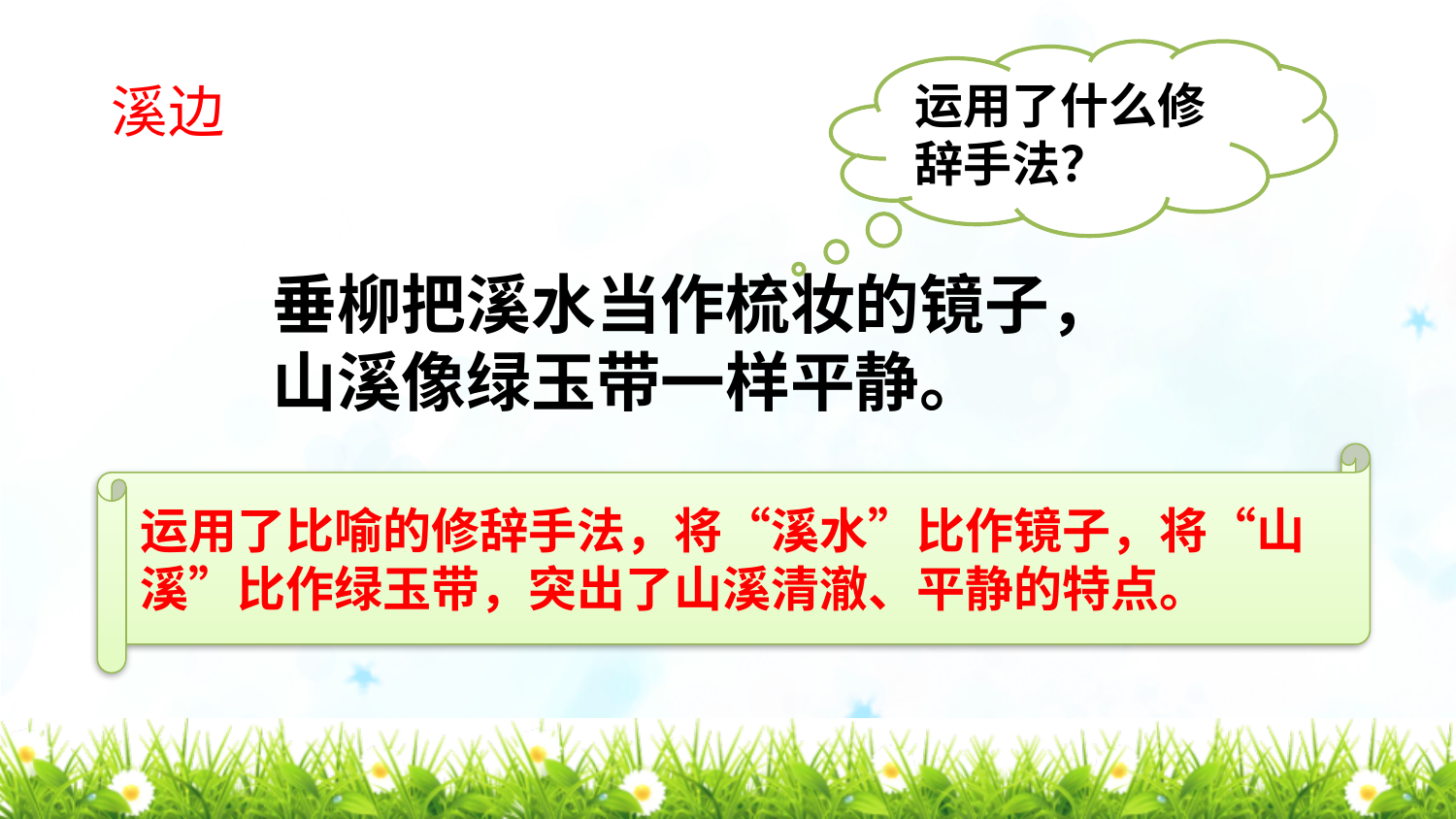

运用了什么修辞手法？
溪边
比喻
垂柳把溪水当作梳妆的镜子，
山溪像绿玉带一样平静。
运用了比喻的修辞手法，将“溪水”比作镜子，将“山溪”比作绿玉带，突出了山溪清澈、平静的特点。